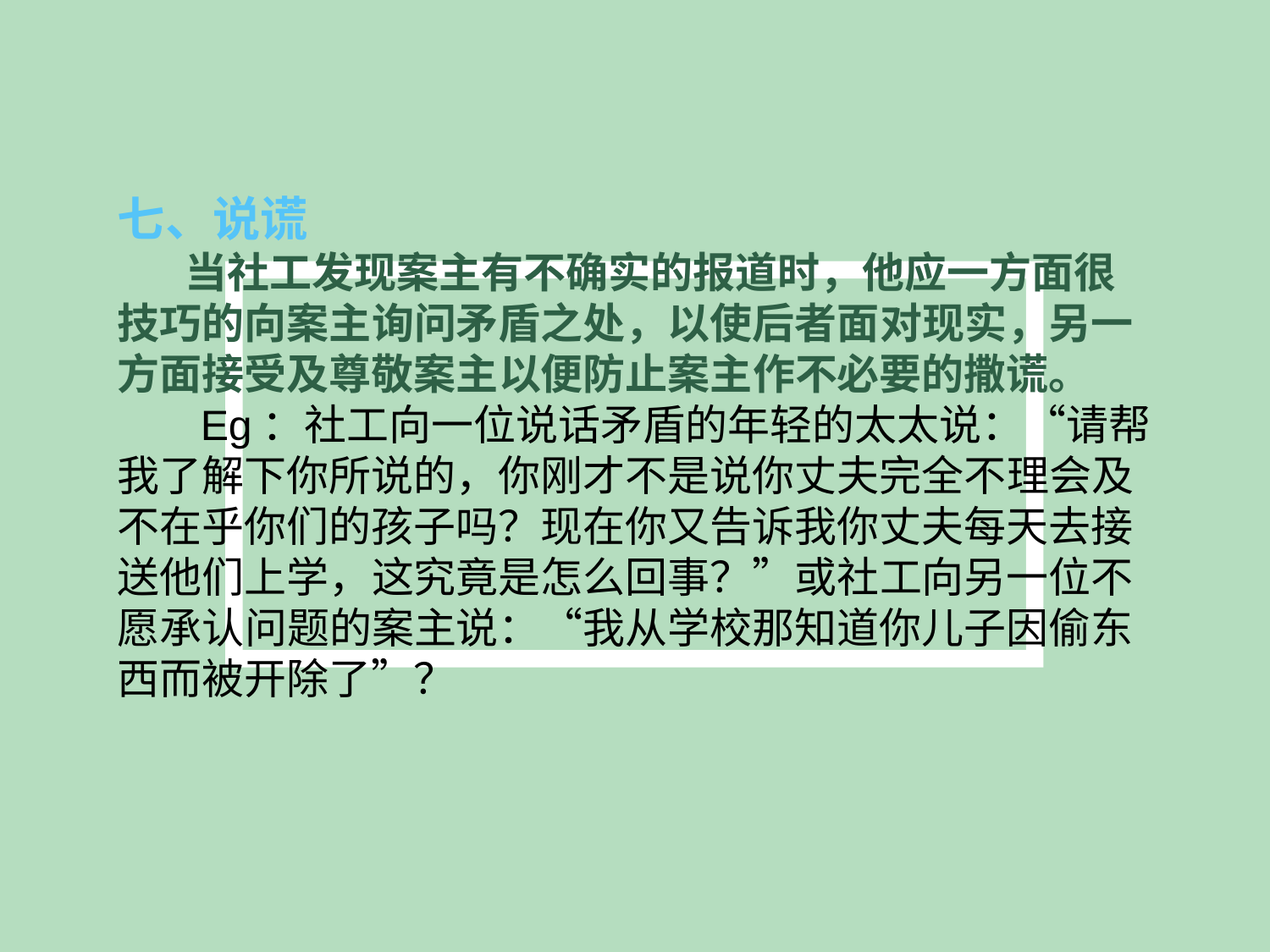

七、说谎
      当社工发现案主有不确实的报道时，他应一方面很技巧的向案主询问矛盾之处，以使后者面对现实，另一方面接受及尊敬案主以便防止案主作不必要的撒谎。
       Eg：社工向一位说话矛盾的年轻的太太说：“请帮我了解下你所说的，你刚才不是说你丈夫完全不理会及不在乎你们的孩子吗？现在你又告诉我你丈夫每天去接送他们上学，这究竟是怎么回事？”或社工向另一位不愿承认问题的案主说：“我从学校那知道你儿子因偷东西而被开除了”？